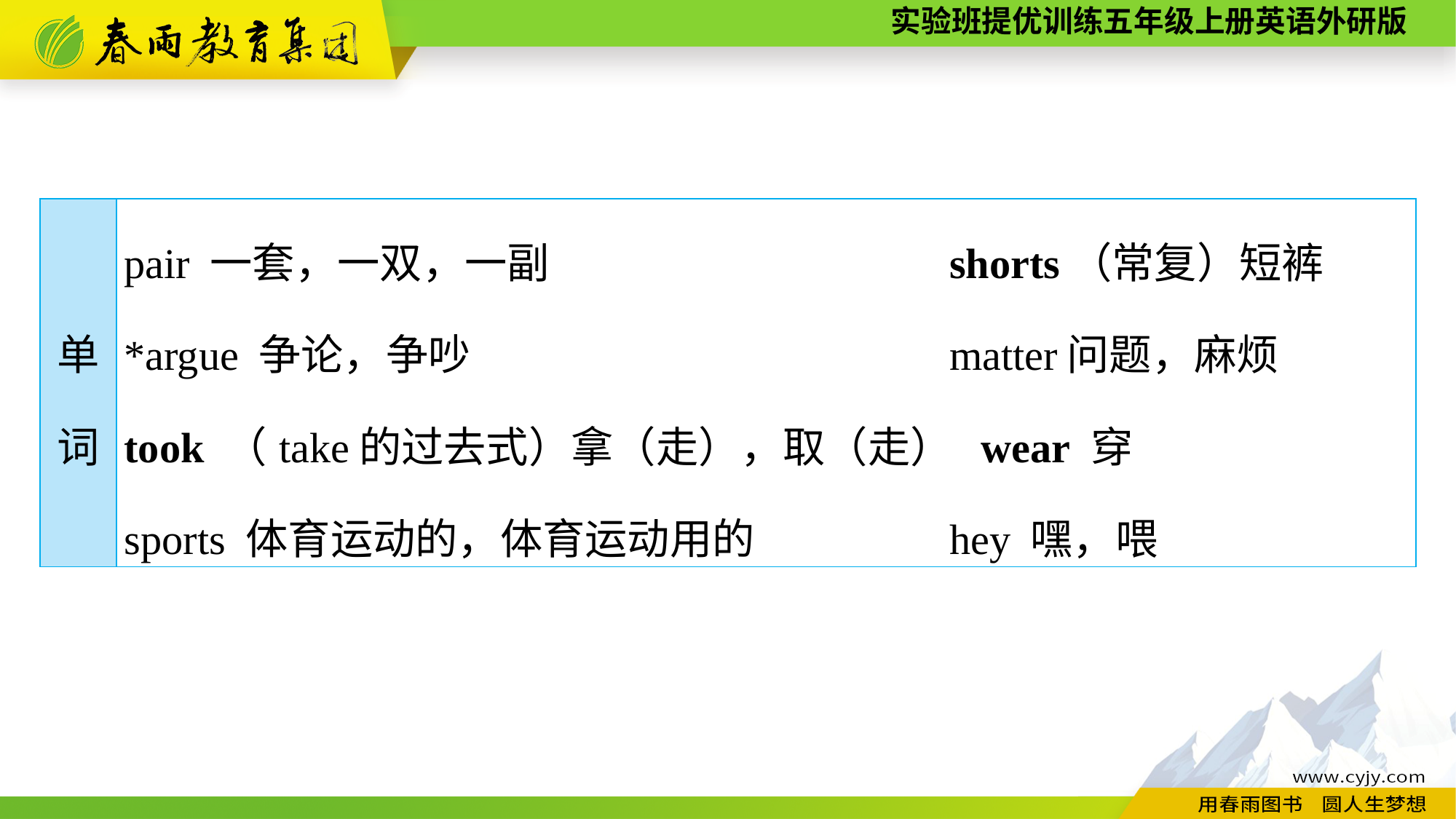

| 单 词 | pair 一套，一双，一副 shorts（常复）短裤 \*argue 争论，争吵 matter问题，麻烦 took （take的过去式）拿（走），取（走） wear 穿 sports 体育运动的，体育运动用的 hey 嘿，喂 |
| --- | --- |